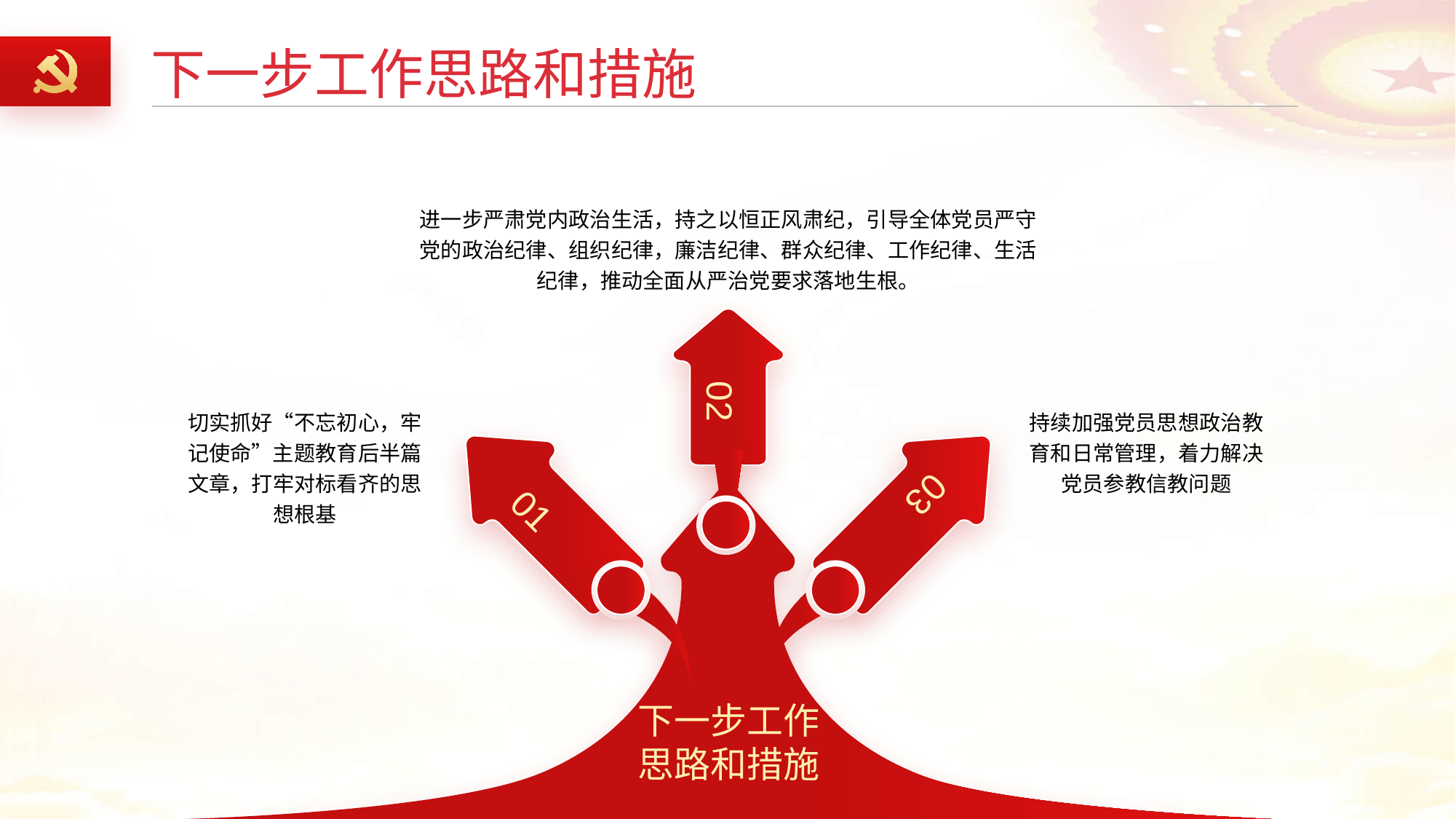

下一步工作思路和措施

进一步严肃党内政治生活，持之以恒正风肃纪，引导全体党员严守党的政治纪律、组织纪律，廉洁纪律、群众纪律、工作纪律、生活纪律，推动全面从严治党要求落地生根。

02
切实抓好“不忘初心，牢记使命”主题教育后半篇文章，打牢对标看齐的思想根基
持续加强党员思想政治教育和日常管理，着力解决党员参教信教问题

03
01
下一步工作
思路和措施